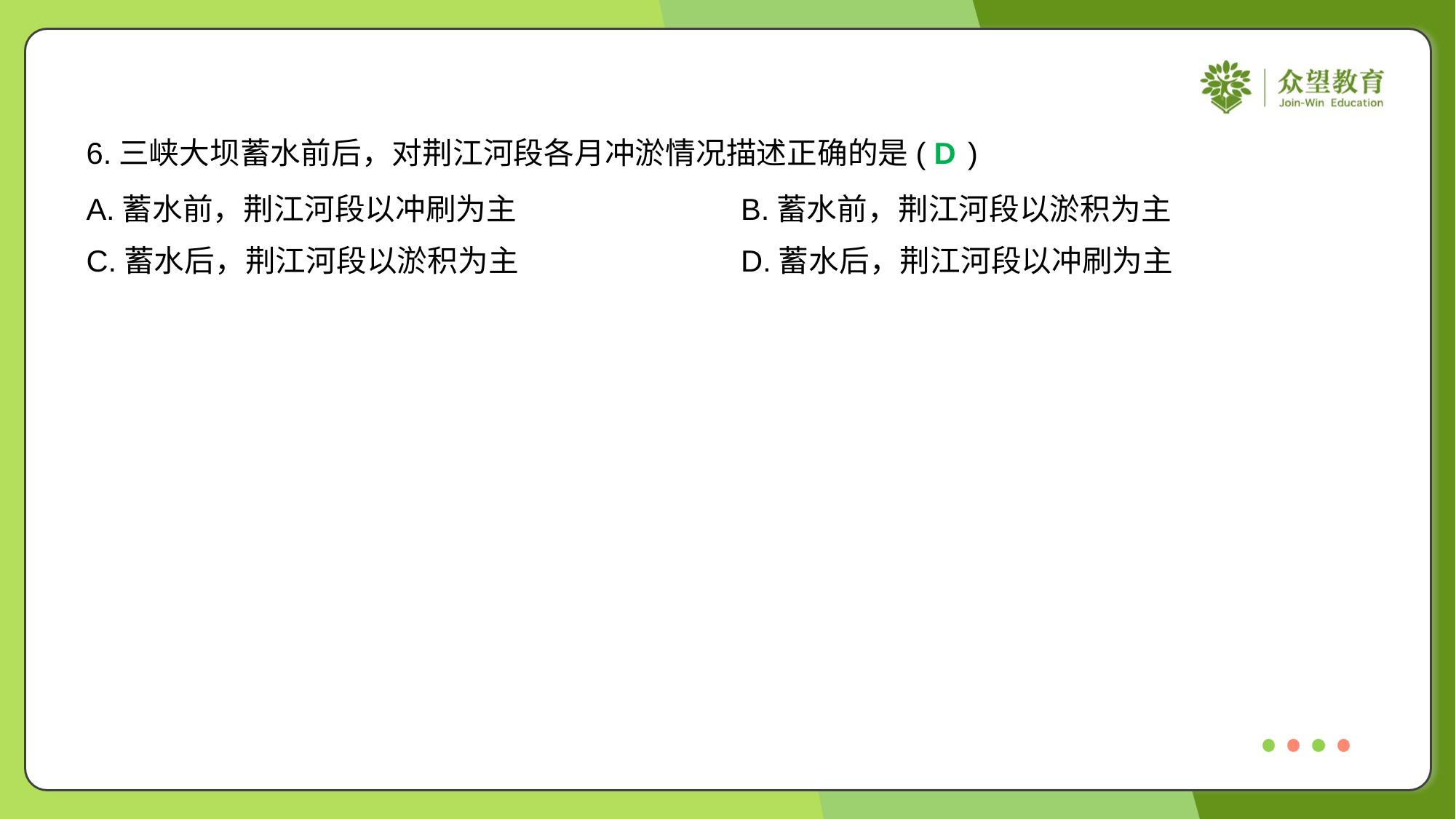

6.三峡大坝蓄水前后，对荆江河段各月冲淤情况描述正确的是(     )
D
A.蓄水前，荆江河段以冲刷为主	B.蓄水前，荆江河段以淤积为主
C.蓄水后，荆江河段以淤积为主	D.蓄水后，荆江河段以冲刷为主